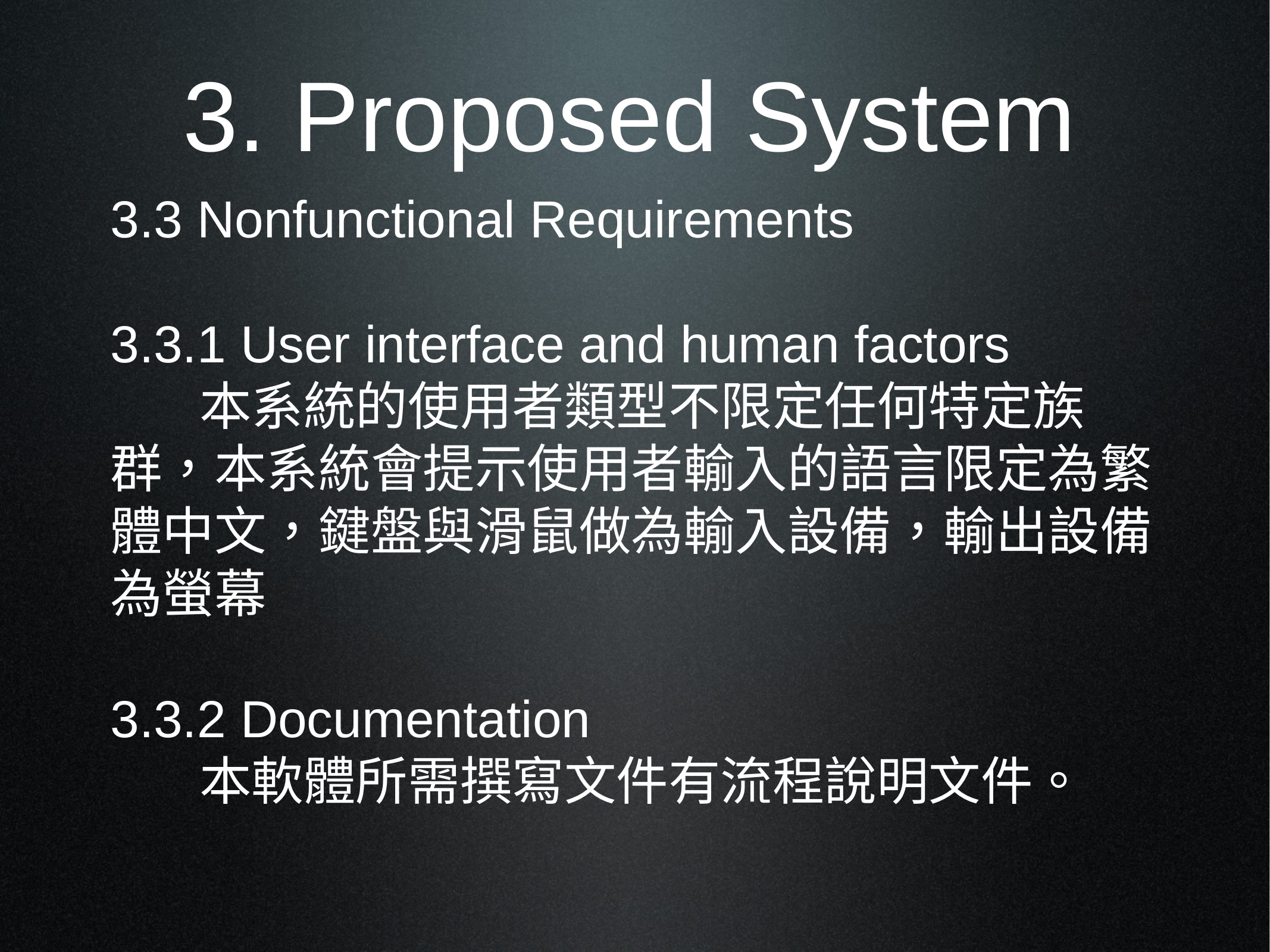

3. Proposed System
3.3 Nonfunctional Requirements

3.3.1 User interface and human factors
	本系統的使用者類型不限定任何特定族群，本系統會提示使用者輸入的語言限定為繁體中文，鍵盤與滑鼠做為輸入設備，輸出設備為螢幕

3.3.2 Documentation
	本軟體所需撰寫文件有流程說明文件。